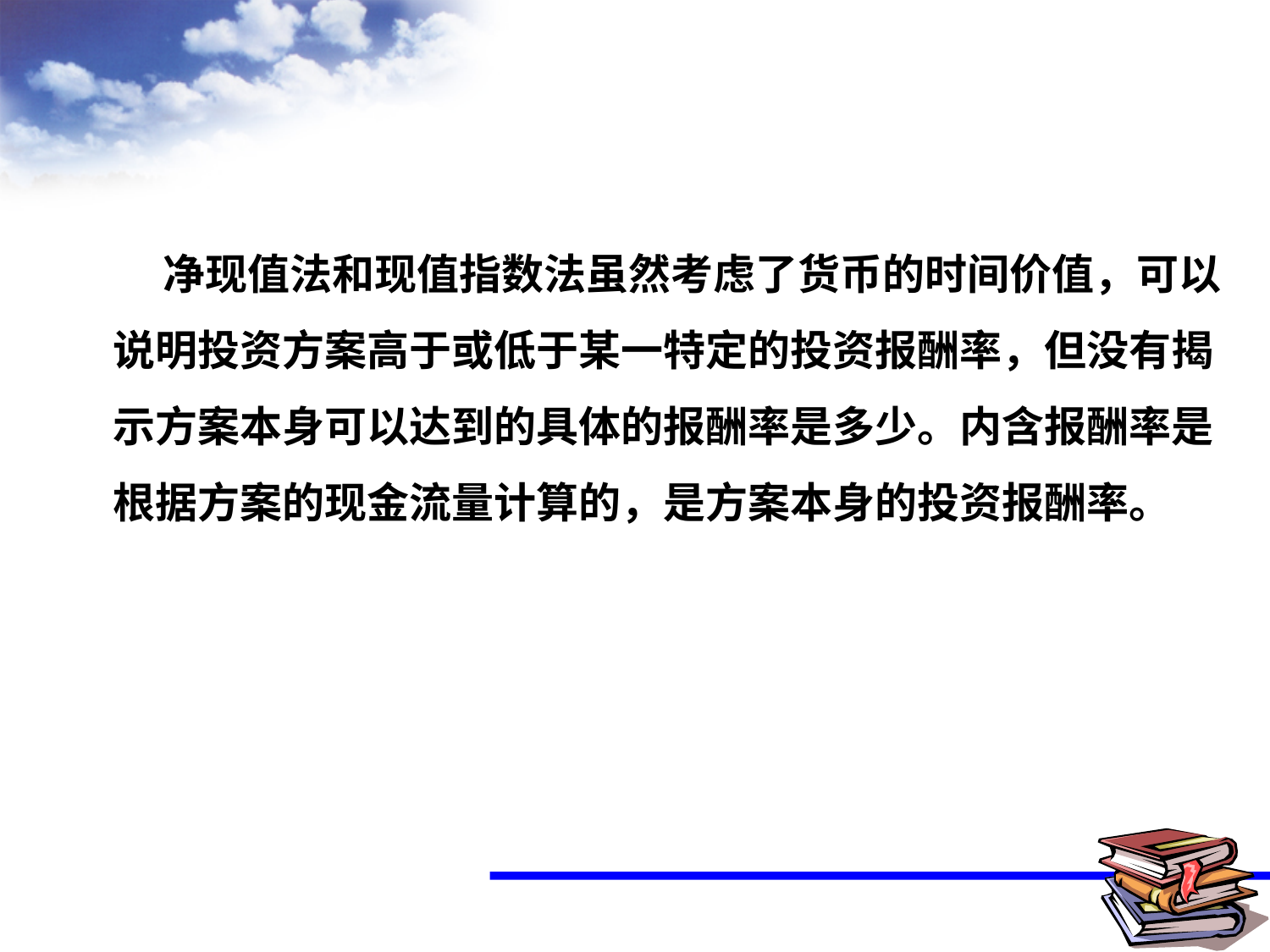

净现值法和现值指数法虽然考虑了货币的时间价值，可以说明投资方案高于或低于某一特定的投资报酬率，但没有揭示方案本身可以达到的具体的报酬率是多少。内含报酬率是根据方案的现金流量计算的，是方案本身的投资报酬率。